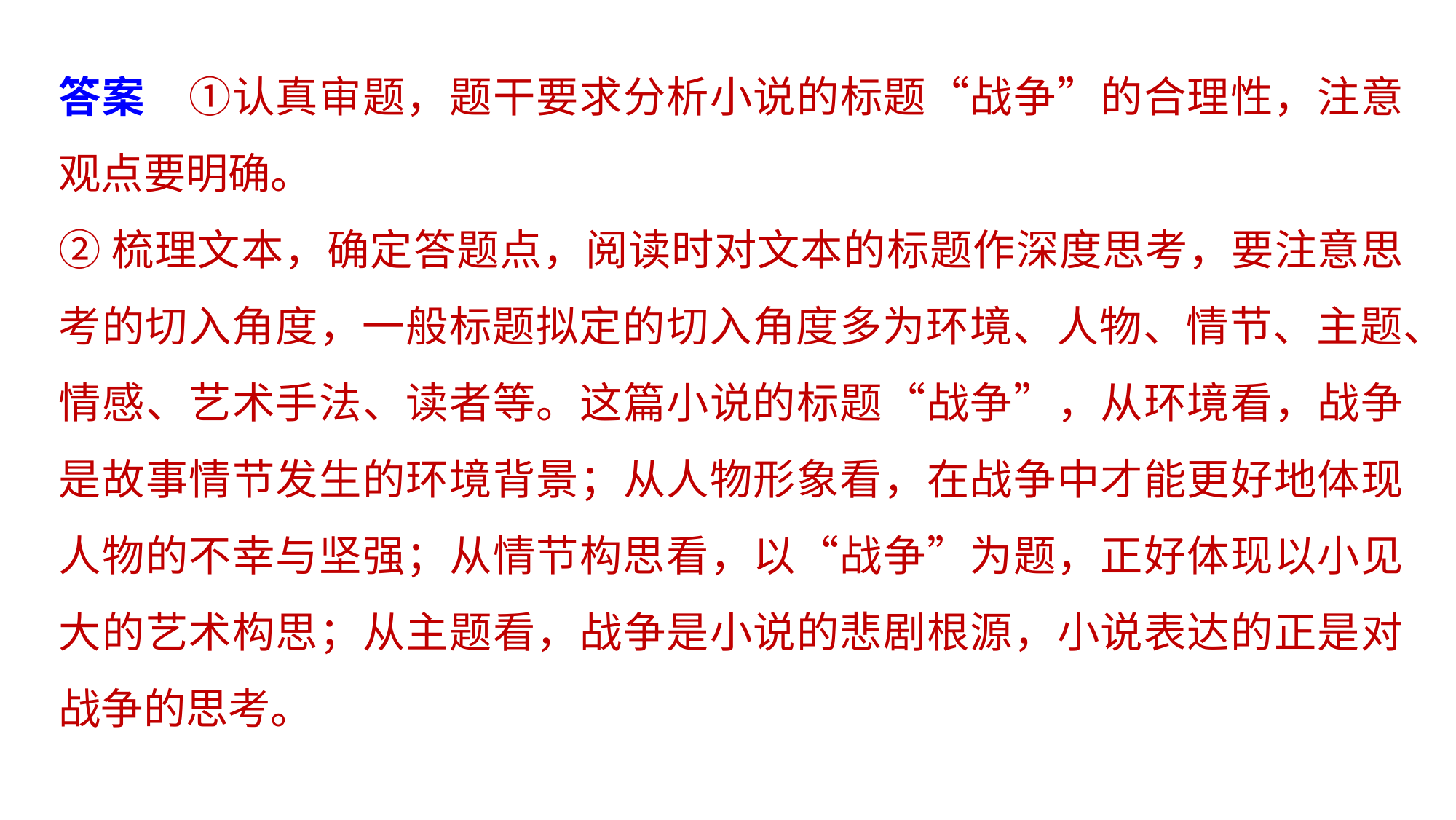

答案　①认真审题，题干要求分析小说的标题“战争”的合理性，注意观点要明确。
②梳理文本，确定答题点，阅读时对文本的标题作深度思考，要注意思考的切入角度，一般标题拟定的切入角度多为环境、人物、情节、主题、情感、艺术手法、读者等。这篇小说的标题“战争”，从环境看，战争是故事情节发生的环境背景；从人物形象看，在战争中才能更好地体现人物的不幸与坚强；从情节构思看，以“战争”为题，正好体现以小见大的艺术构思；从主题看，战争是小说的悲剧根源，小说表达的正是对战争的思考。